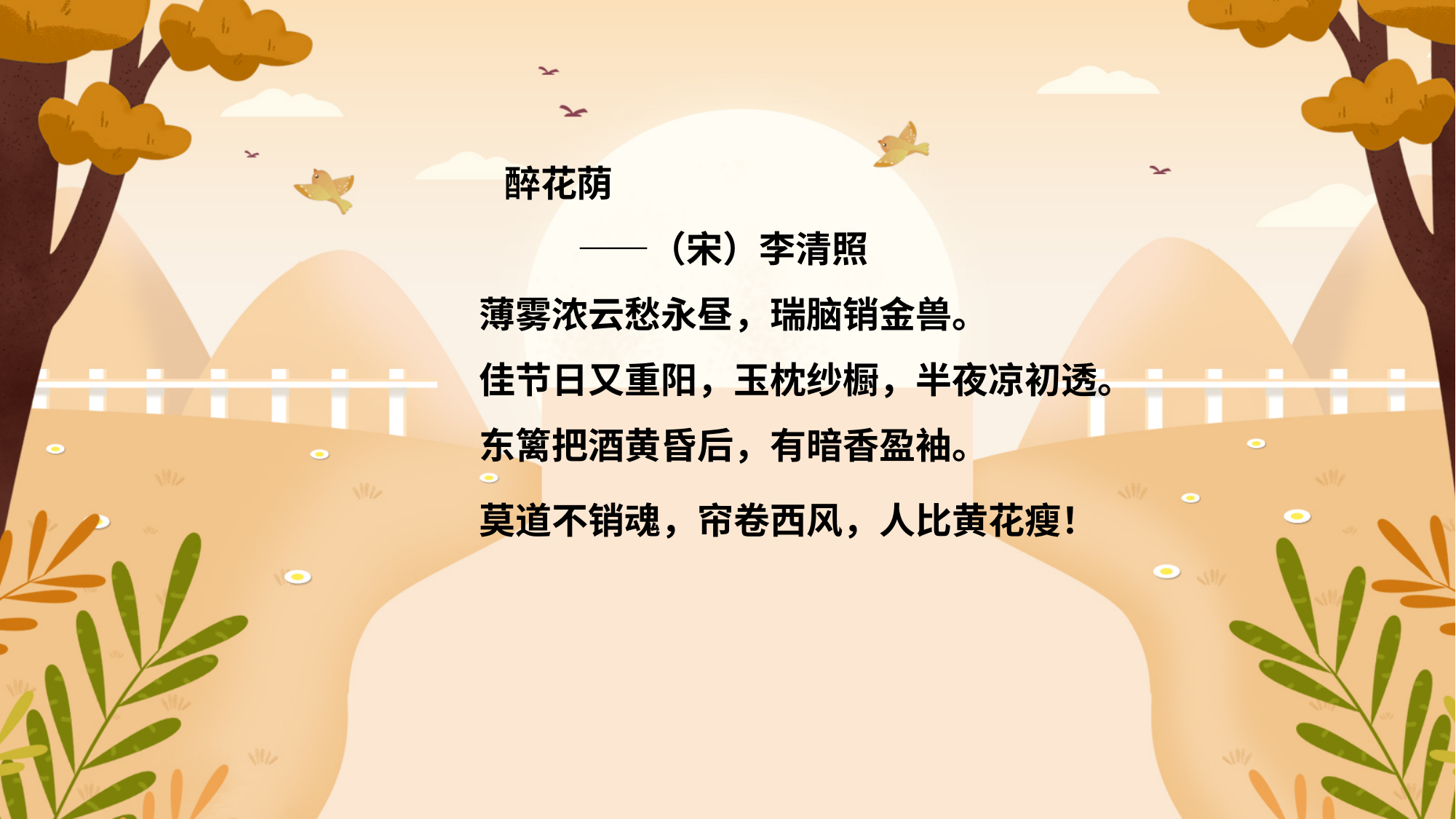

醉花荫
            ——（宋）李清照
薄雾浓云愁永昼，瑞脑销金兽。
佳节日又重阳，玉枕纱橱，半夜凉初透。
东篱把酒黄昏后，有暗香盈袖。
莫道不销魂，帘卷西风，人比黄花瘦！